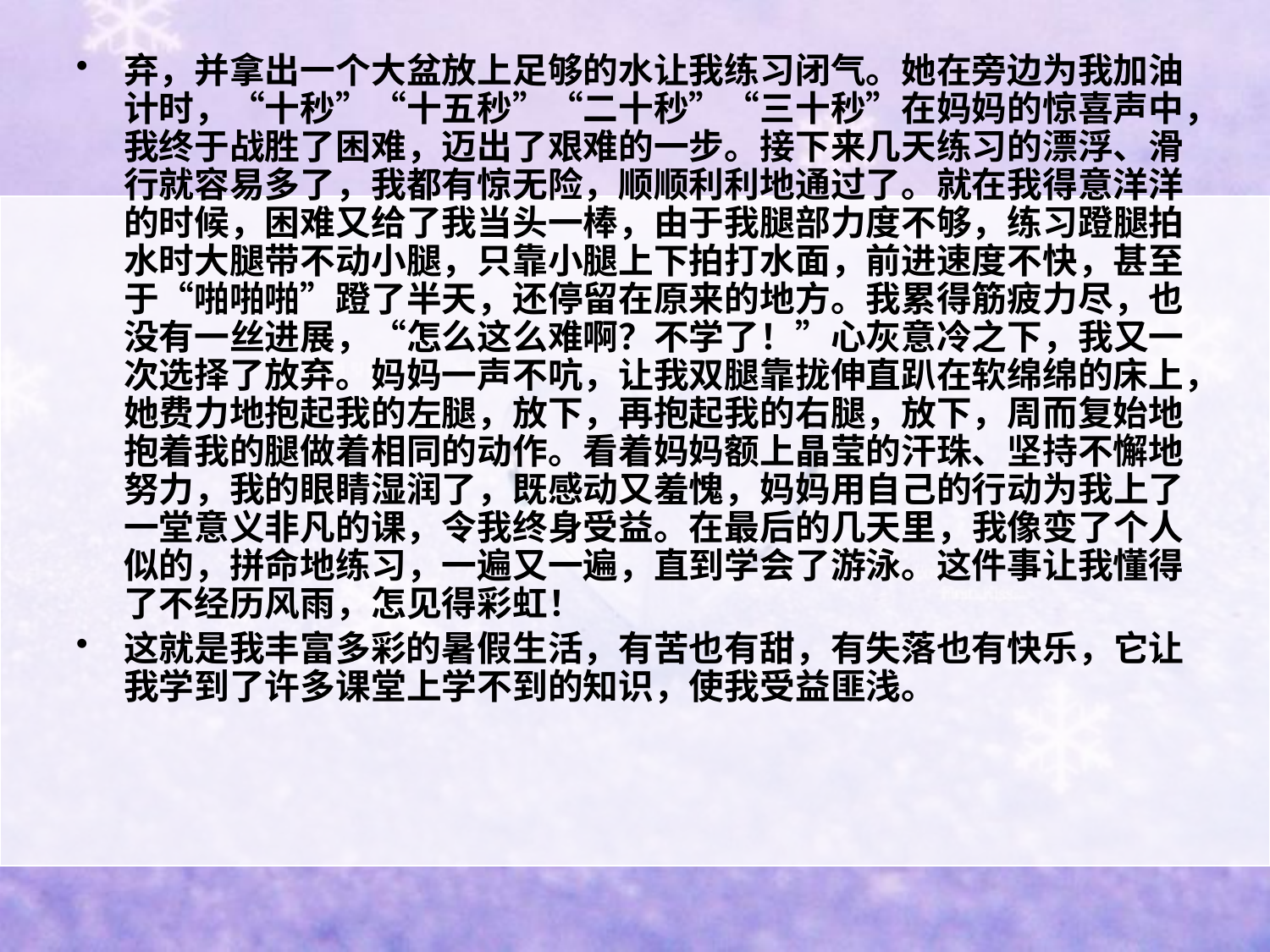

#
弃，并拿出一个大盆放上足够的水让我练习闭气。她在旁边为我加油计时，“十秒”“十五秒”“二十秒”“三十秒”在妈妈的惊喜声中，我终于战胜了困难，迈出了艰难的一步。接下来几天练习的漂浮、滑行就容易多了，我都有惊无险，顺顺利利地通过了。就在我得意洋洋的时候，困难又给了我当头一棒，由于我腿部力度不够，练习蹬腿拍水时大腿带不动小腿，只靠小腿上下拍打水面，前进速度不快，甚至于“啪啪啪”蹬了半天，还停留在原来的地方。我累得筋疲力尽，也没有一丝进展，“怎么这么难啊？不学了！”心灰意冷之下，我又一次选择了放弃。妈妈一声不吭，让我双腿靠拢伸直趴在软绵绵的床上，她费力地抱起我的左腿，放下，再抱起我的右腿，放下，周而复始地抱着我的腿做着相同的动作。看着妈妈额上晶莹的汗珠、坚持不懈地努力，我的眼睛湿润了，既感动又羞愧，妈妈用自己的行动为我上了一堂意义非凡的课，令我终身受益。在最后的几天里，我像变了个人似的，拼命地练习，一遍又一遍，直到学会了游泳。这件事让我懂得了不经历风雨，怎见得彩虹！
这就是我丰富多彩的暑假生活，有苦也有甜，有失落也有快乐，它让我学到了许多课堂上学不到的知识，使我受益匪浅。